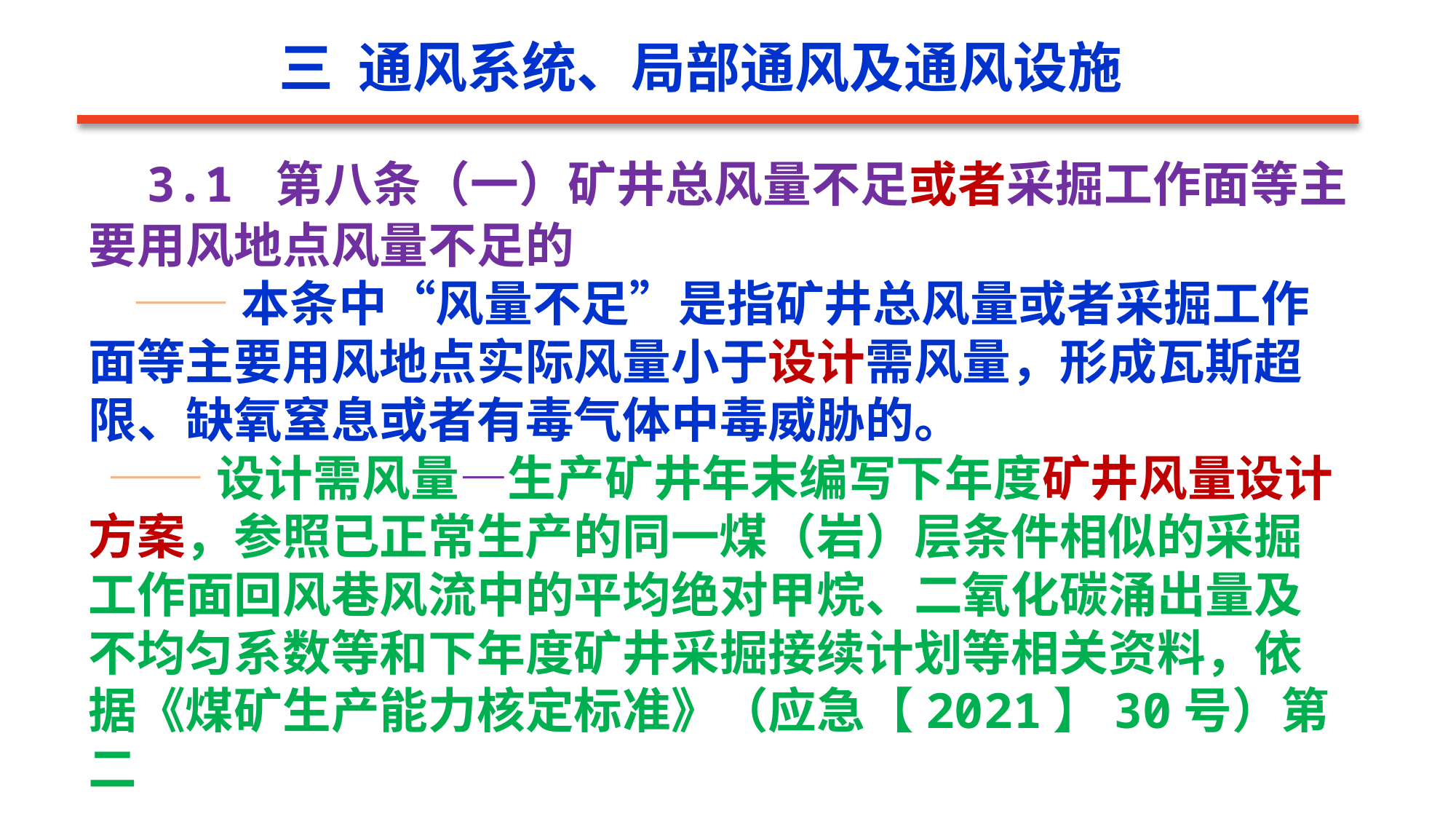

三  通风系统、局部通风及通风设施
  3.1 第八条（一）矿井总风量不足或者采掘工作面等主要用风地点风量不足的
    ——本条中“风量不足”是指矿井总风量或者采掘工作面等主要用风地点实际风量小于设计需风量，形成瓦斯超限、缺氧窒息或者有毒气体中毒威胁的。
  ——设计需风量—生产矿井年末编写下年度矿井风量设计方案，参照已正常生产的同一煤（岩）层条件相似的采掘工作面回风巷风流中的平均绝对甲烷、二氧化碳涌出量及不均匀系数等和下年度矿井采掘接续计划等相关资料，依据《煤矿生产能力核定标准》（应急【2021】30号）第二